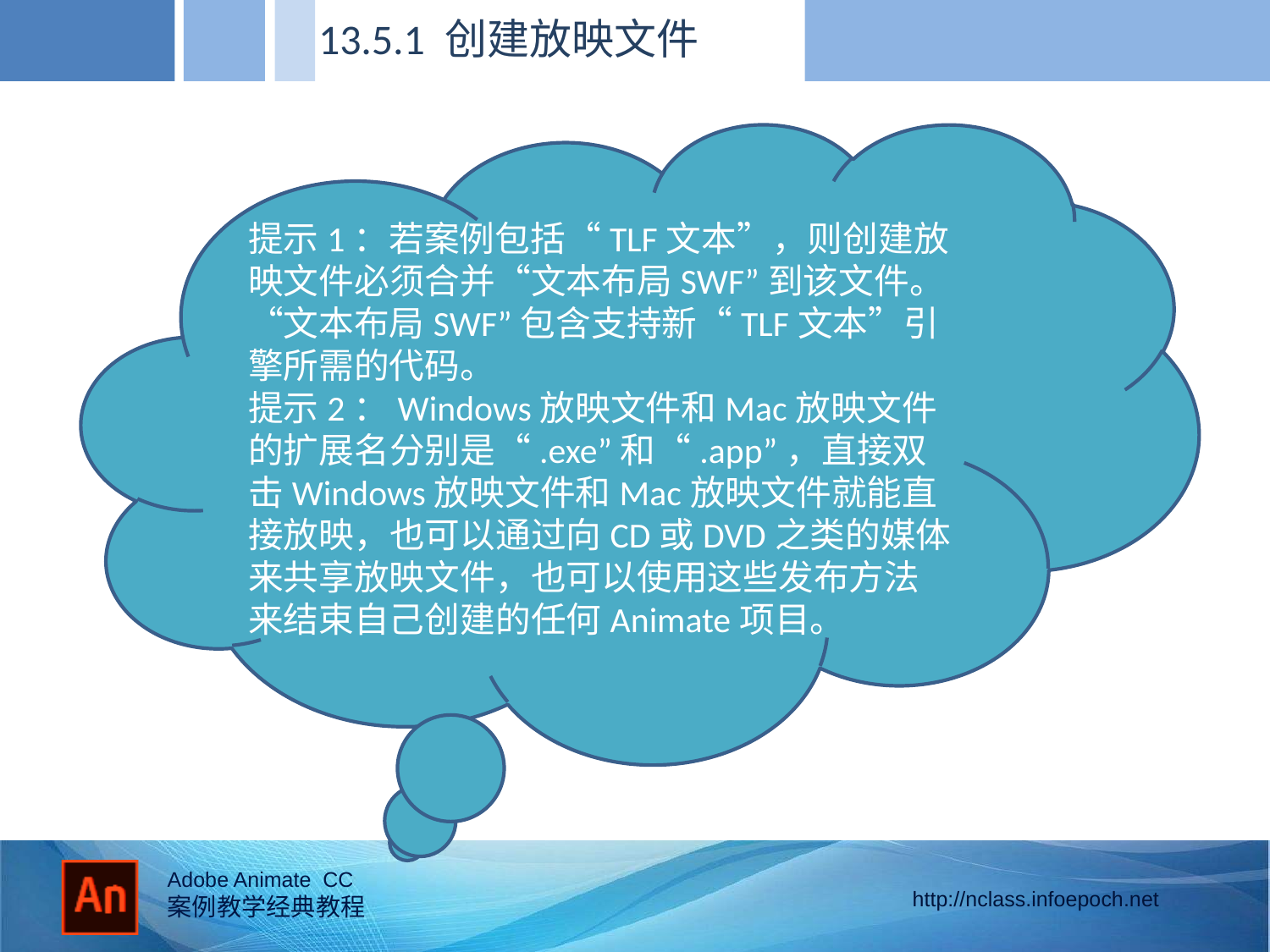

13.5.1 创建放映文件
提示1：若案例包括“TLF文本”，则创建放映文件必须合并“文本布局SWF”到该文件。“文本布局SWF”包含支持新“TLF文本”引擎所需的代码。
提示2：Windows放映文件和Mac放映文件的扩展名分别是“.exe”和“.app”，直接双击Windows放映文件和Mac放映文件就能直接放映，也可以通过向CD或DVD之类的媒体来共享放映文件，也可以使用这些发布方法来结束自己创建的任何Animate项目。